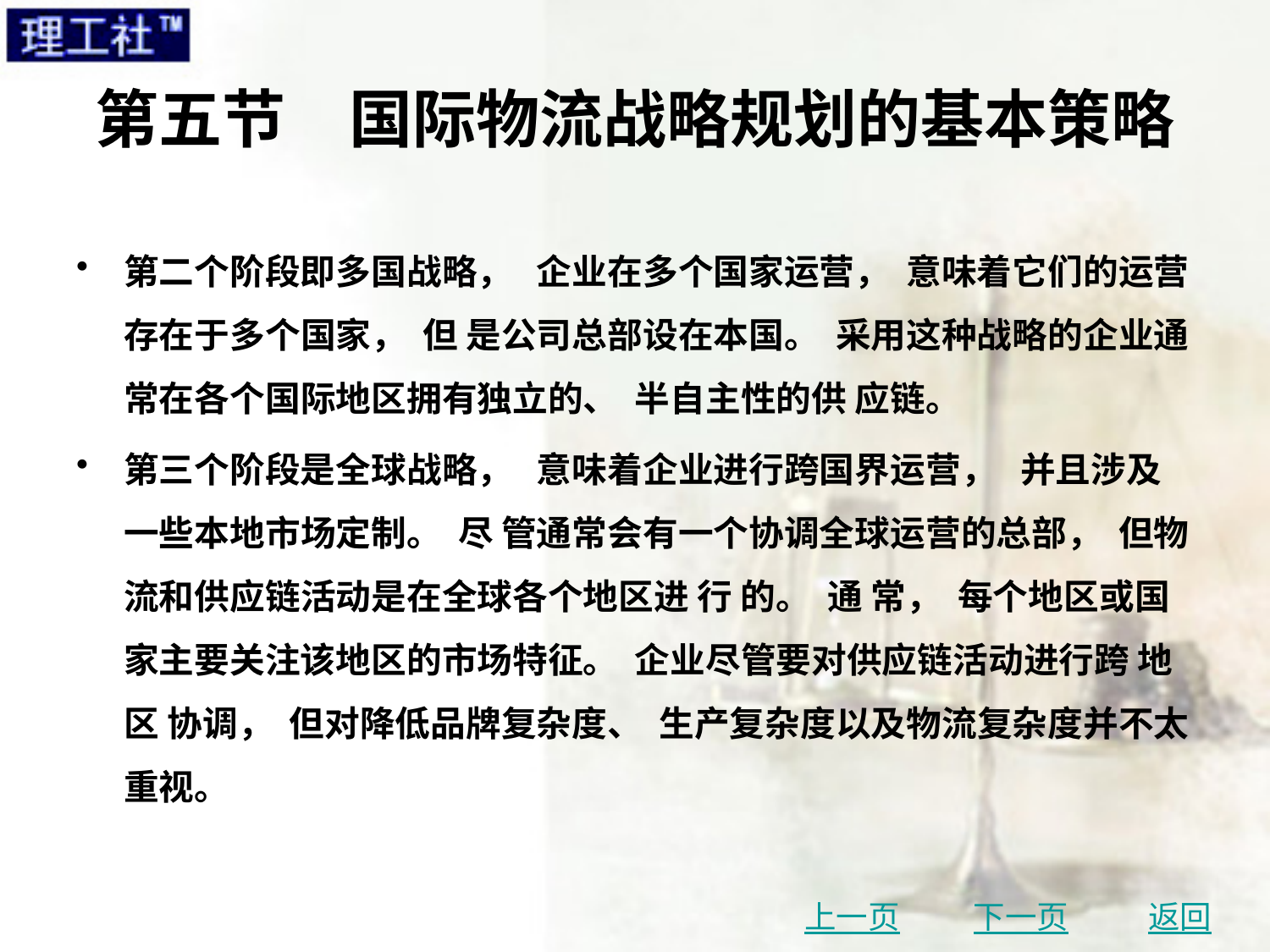

# 第五节　国际物流战略规划的基本策略
第二个阶段即多国战略，   企业在多个国家运营，  意味着它们的运营存在于多个国家，  但 是公司总部设在本国。  采用这种战略的企业通常在各个国际地区拥有独立的、  半自主性的供 应链。
第三个阶段是全球战略，   意味着企业进行跨国界运营，   并且涉及一些本地市场定制。  尽 管通常会有一个协调全球运营的总部，  但物流和供应链活动是在全球各个地区进 行 的。  通 常，  每个地区或国家主要关注该地区的市场特征。  企业尽管要对供应链活动进行跨 地 区 协调，  但对降低品牌复杂度、  生产复杂度以及物流复杂度并不太重视。
上一页
下一页
返回